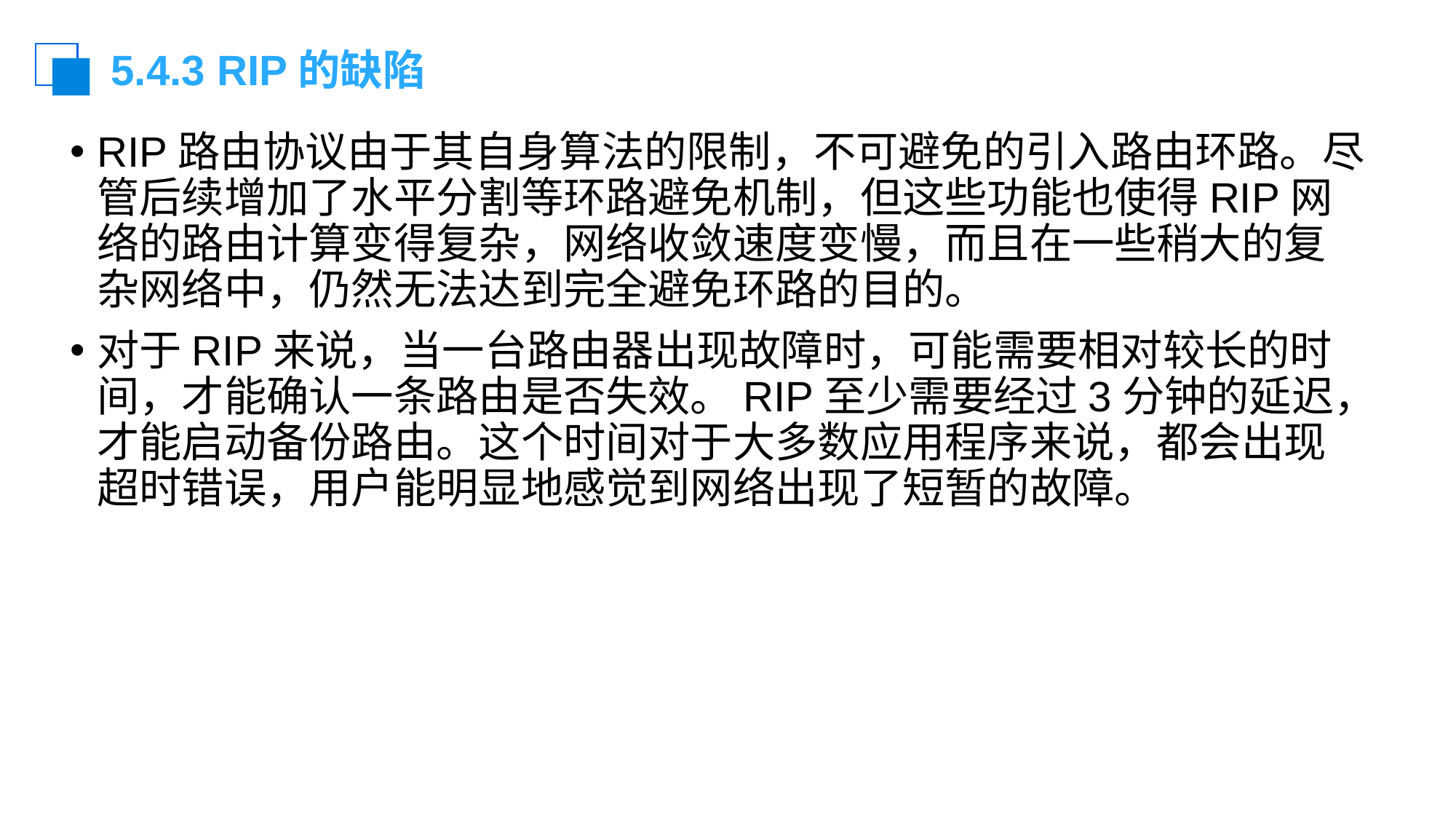

# 5.4.3 RIP的缺陷
RIP路由协议由于其自身算法的限制，不可避免的引入路由环路。尽管后续增加了水平分割等环路避免机制，但这些功能也使得RIP网络的路由计算变得复杂，网络收敛速度变慢，而且在一些稍大的复杂网络中，仍然无法达到完全避免环路的目的。
对于RIP来说，当一台路由器出现故障时，可能需要相对较长的时间，才能确认一条路由是否失效。RIP至少需要经过3分钟的延迟，才能启动备份路由。这个时间对于大多数应用程序来说，都会出现超时错误，用户能明显地感觉到网络出现了短暂的故障。